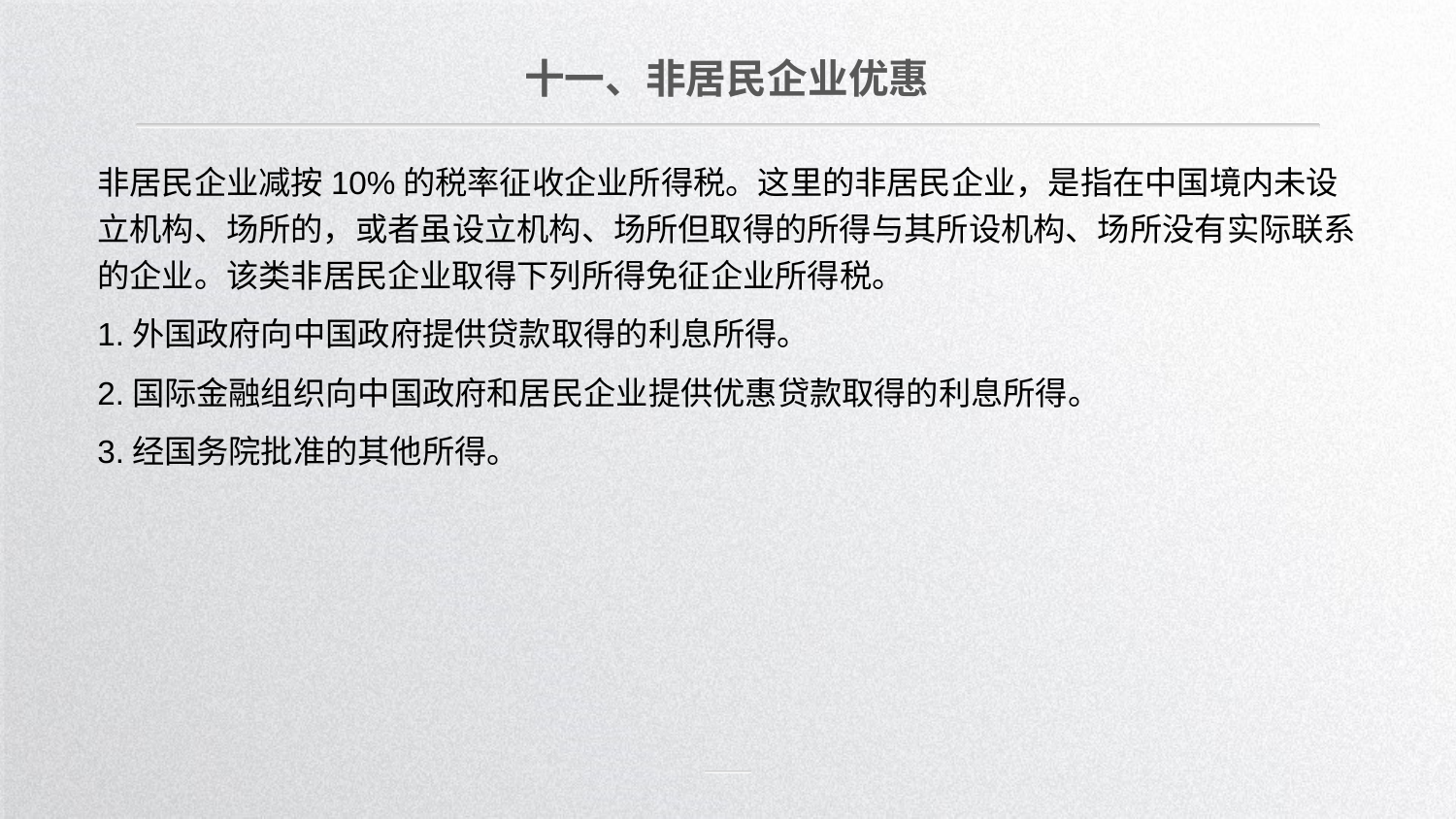

十一、非居民企业优惠
非居民企业减按10%的税率征收企业所得税。这里的非居民企业，是指在中国境内未设立机构、场所的，或者虽设立机构、场所但取得的所得与其所设机构、场所没有实际联系的企业。该类非居民企业取得下列所得免征企业所得税。
1.外国政府向中国政府提供贷款取得的利息所得。
2.国际金融组织向中国政府和居民企业提供优惠贷款取得的利息所得。
3.经国务院批准的其他所得。